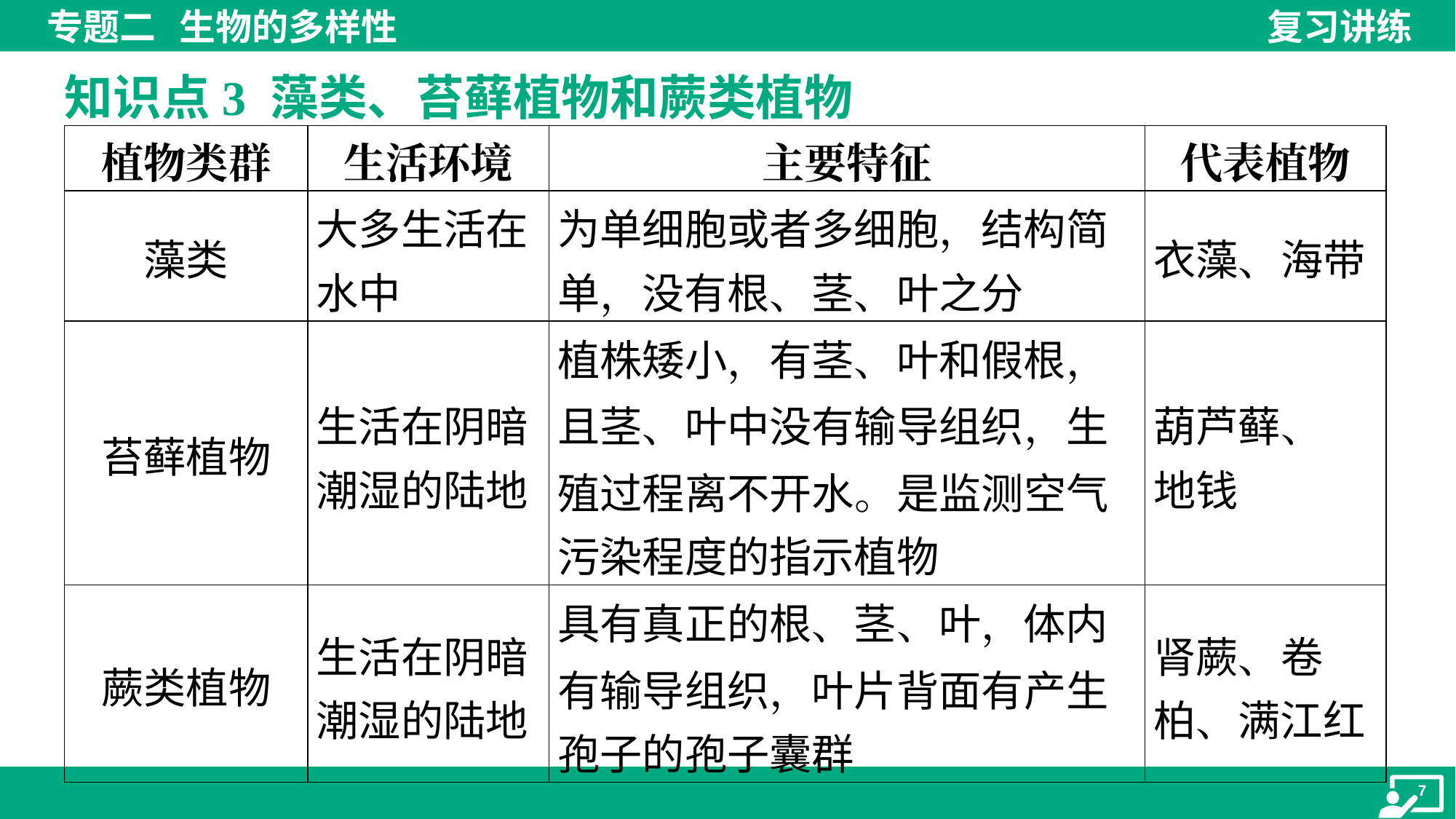

知识点3 藻类、苔藓植物和蕨类植物
| 植物类群 | 生活环境 | 主要特征 | 代表植物 |
| --- | --- | --- | --- |
| 藻类 | 大多生活在 水中 | 为单细胞或者多细胞，结构简 单，没有根、茎、叶之分 | 衣藻、海带 |
| 苔藓植物 | 生活在阴暗 潮湿的陆地 | 植株矮小，有茎、叶和假根， 且茎、叶中没有输导组织，生 殖过程离不开水。是监测空气 污染程度的指示植物 | 葫芦藓、 地钱 |
| 蕨类植物 | 生活在阴暗 潮湿的陆地 | 具有真正的根、茎、叶，体内 有输导组织，叶片背面有产生 孢子的孢子囊群 | 肾蕨、卷 柏、满江红 |